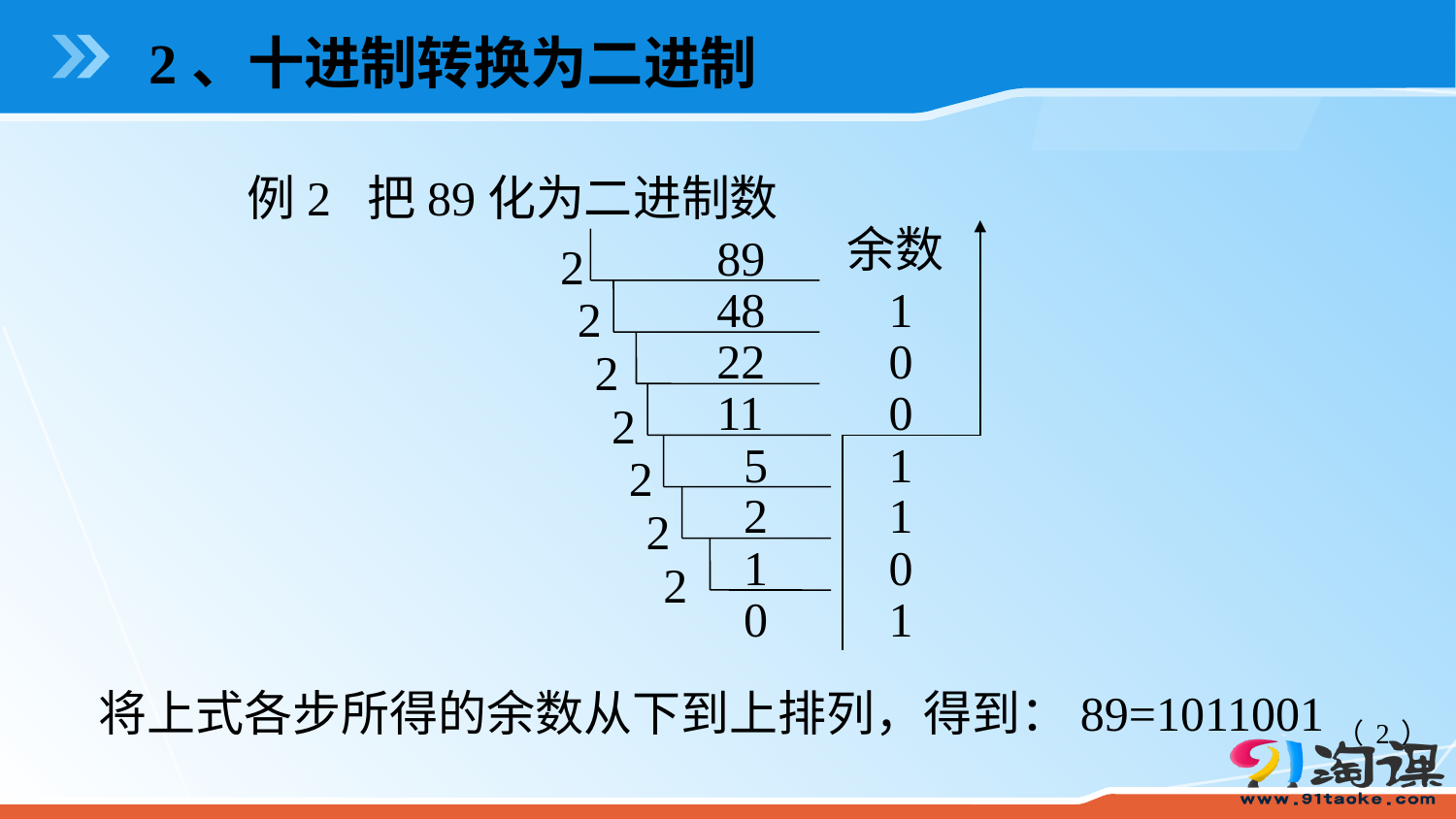

2、十进制转换为二进制

例2  把89化为二进制数
余数
89
2

48
1

2
22
0

2
11
0

2
5
1

2
2
1

2
1
0

2
0
1
将上式各步所得的余数从下到上排列，得到：89=1011001（2）